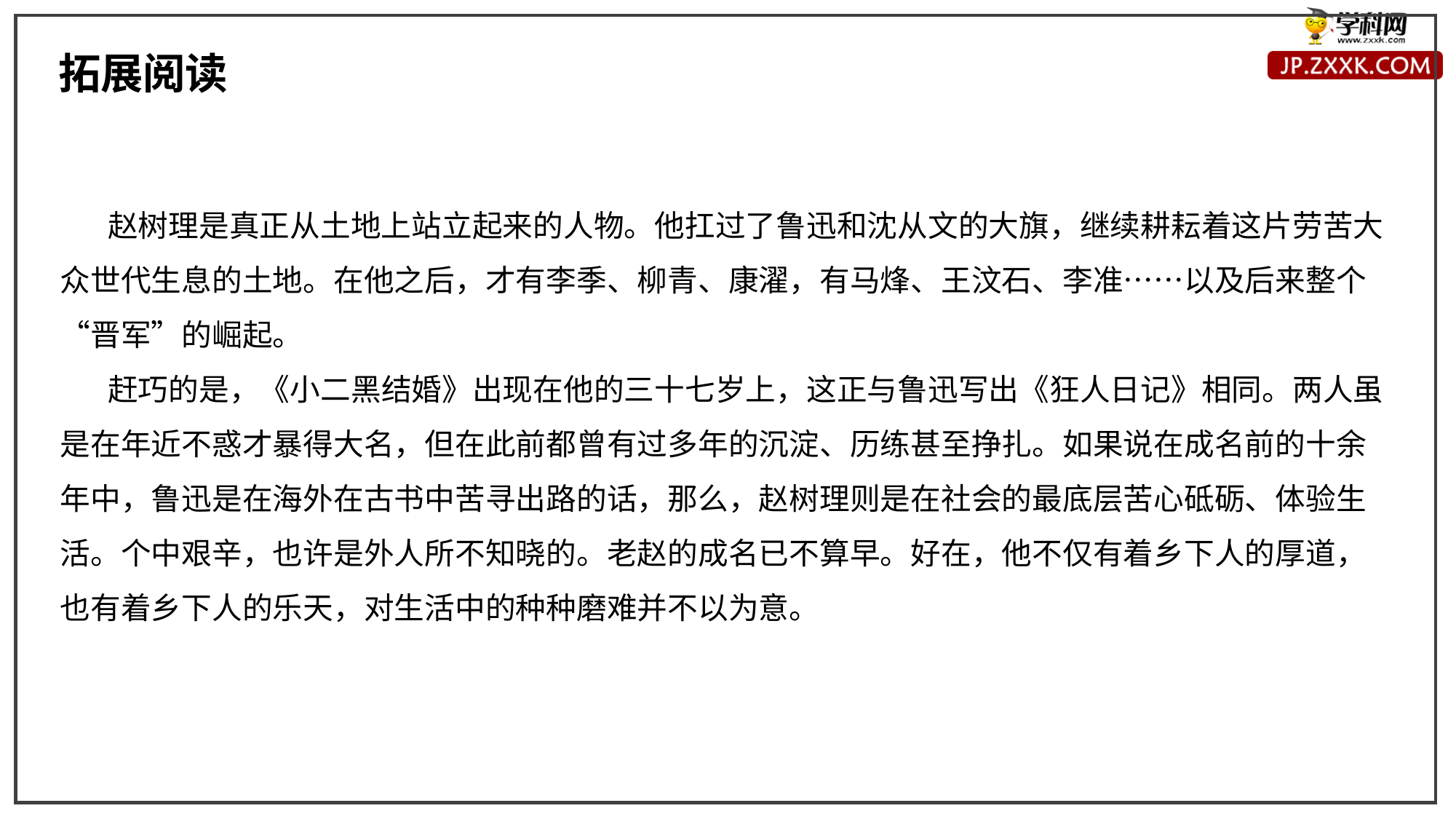

拓展阅读
      赵树理是真正从土地上站立起来的人物。他扛过了鲁迅和沈从文的大旗，继续耕耘着这片劳苦大众世代生息的土地。在他之后，才有李季、柳青、康濯，有马烽、王汶石、李准……以及后来整个“晋军”的崛起。
      赶巧的是，《小二黑结婚》出现在他的三十七岁上，这正与鲁迅写出《狂人日记》相同。两人虽是在年近不惑才暴得大名，但在此前都曾有过多年的沉淀、历练甚至挣扎。如果说在成名前的十余年中，鲁迅是在海外在古书中苦寻出路的话，那么，赵树理则是在社会的最底层苦心砥砺、体验生活。个中艰辛，也许是外人所不知晓的。老赵的成名已不算早。好在，他不仅有着乡下人的厚道，也有着乡下人的乐天，对生活中的种种磨难并不以为意。